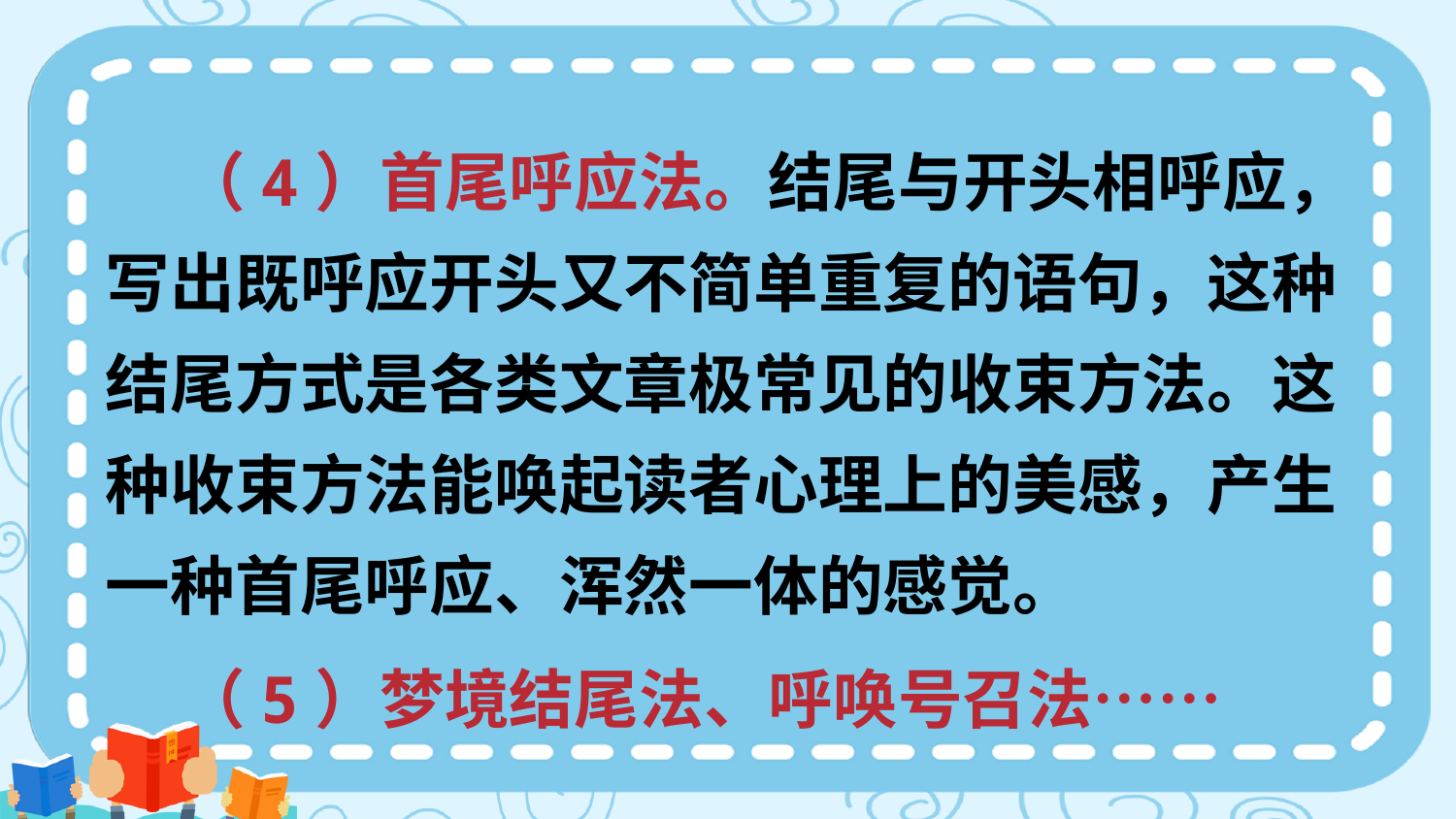

（4）首尾呼应法。结尾与开头相呼应，写出既呼应开头又不简单重复的语句，这种结尾方式是各类文章极常见的收束方法。这种收束方法能唤起读者心理上的美感，产生一种首尾呼应、浑然一体的感觉。
    （5）梦境结尾法、呼唤号召法……